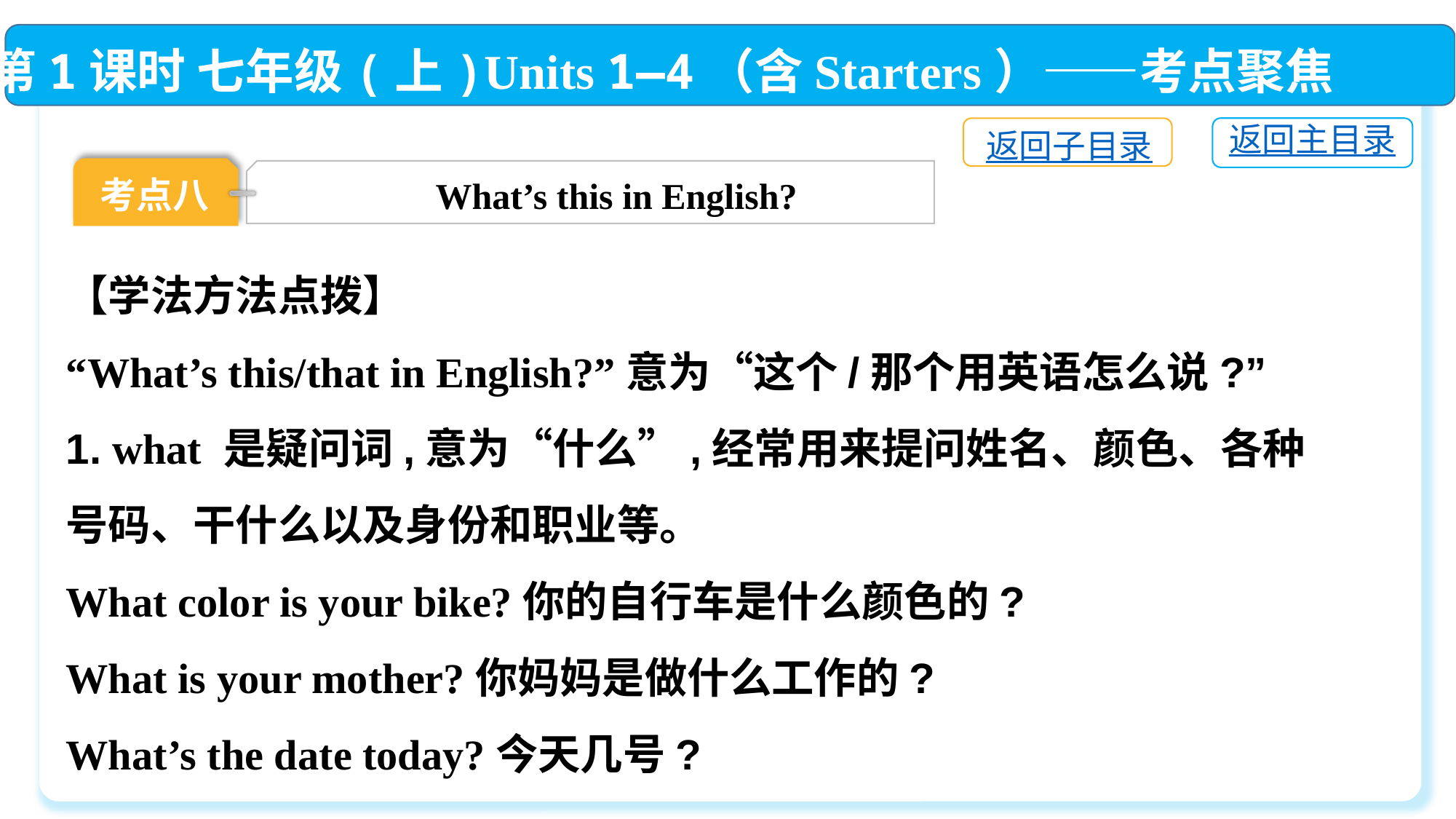

第1课时 七年级(上)Units 1—4（含Starters）——考点聚焦

返回主目录

返回子目录
考点八
What’s this in English?

【学法方法点拨】
“What’s this/that in English?”意为“这个/那个用英语怎么说?”
1. what 是疑问词,意为“什么”,经常用来提问姓名、颜色、各种号码、干什么以及身份和职业等。
What color is your bike?你的自行车是什么颜色的?
What is your mother?你妈妈是做什么工作的?
What’s the date today?今天几号?